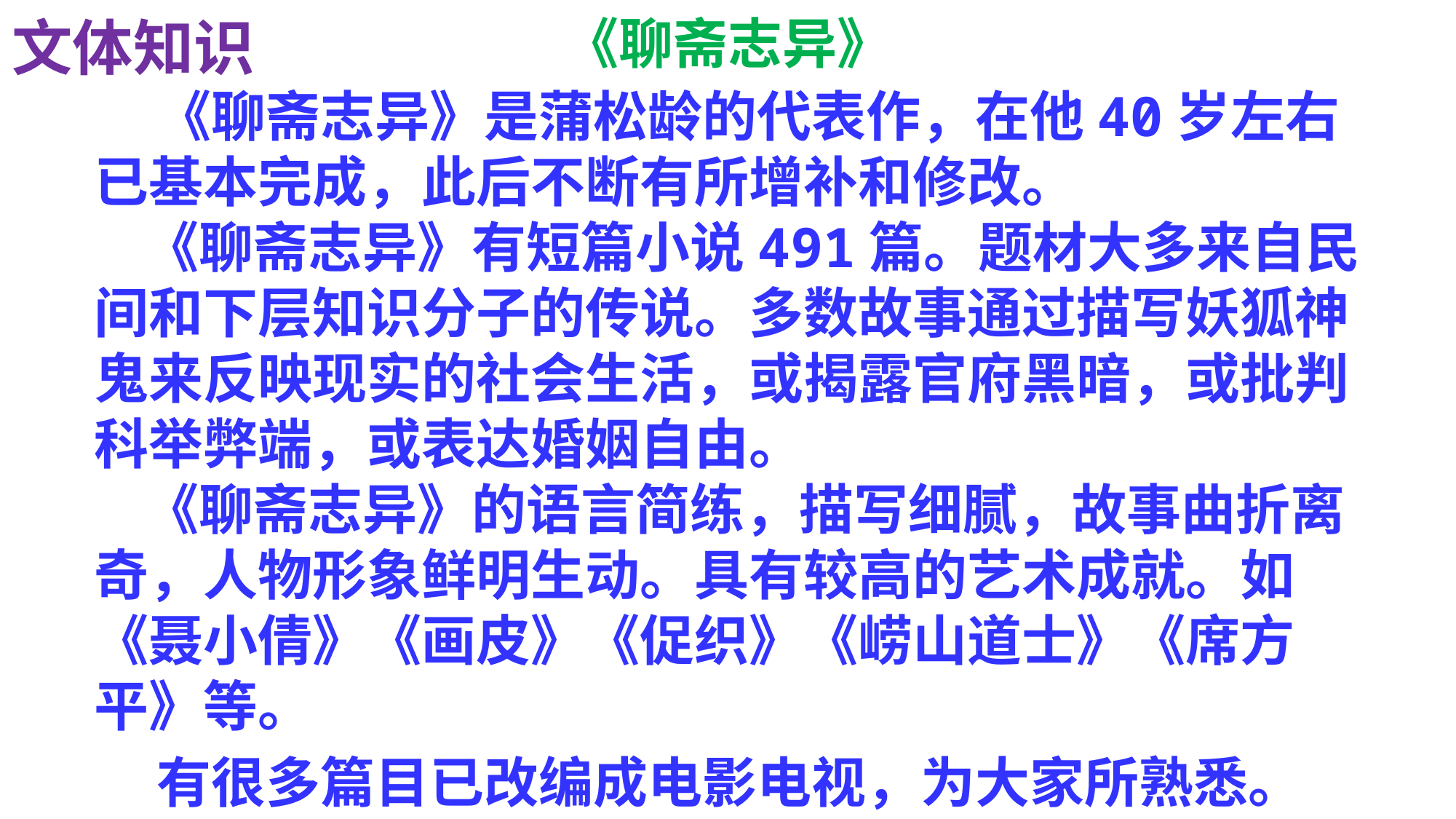

《聊斋志异》
文体知识
    《聊斋志异》是蒲松龄的代表作，在他40岁左右已基本完成，此后不断有所增补和修改。
   《聊斋志异》有短篇小说491篇。题材大多来自民间和下层知识分子的传说。多数故事通过描写妖狐神鬼来反映现实的社会生活，或揭露官府黑暗，或批判科举弊端，或表达婚姻自由。
   《聊斋志异》的语言简练，描写细腻，故事曲折离奇，人物形象鲜明生动。具有较高的艺术成就。如
《聂小倩》《画皮》《促织》《崂山道士》《席方平》等。
    有很多篇目已改编成电影电视，为大家所熟悉。